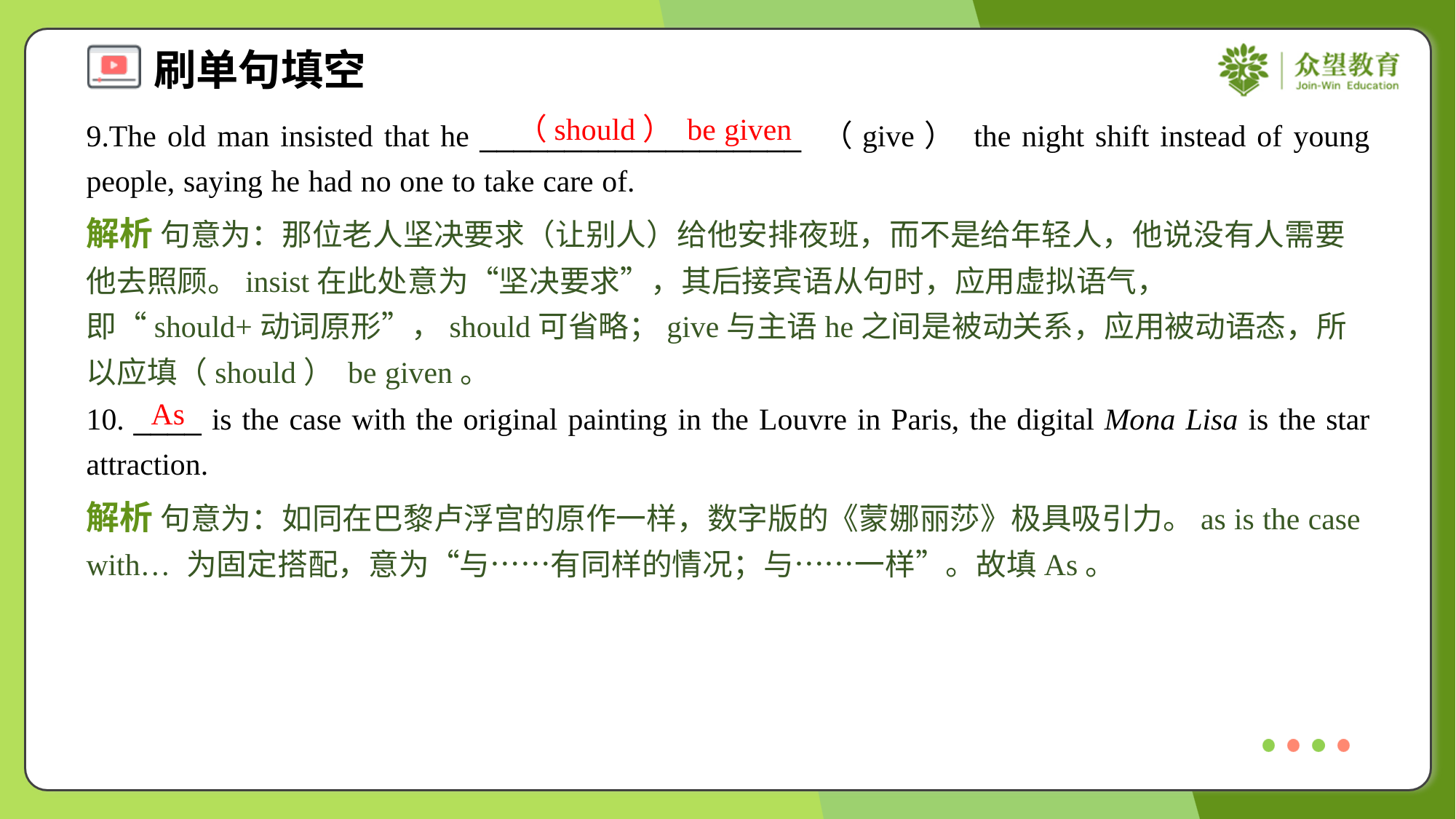

（should） be given
9.The old man insisted that he ___________________ （give） the night shift instead of young people, saying he had no one to take care of.
解析 句意为：那位老人坚决要求（让别人）给他安排夜班，而不是给年轻人，他说没有人需要他去照顾。insist在此处意为“坚决要求”，其后接宾语从句时，应用虚拟语气，即“should+动词原形”，should可省略；give与主语he之间是被动关系，应用被动语态，所以应填（should） be given。
As
10. ____ is the case with the original painting in the Louvre in Paris, the digital Mona Lisa is the star attraction.
解析 句意为：如同在巴黎卢浮宫的原作一样，数字版的《蒙娜丽莎》极具吸引力。as is the case with… 为固定搭配，意为“与……有同样的情况；与……一样”。故填As。